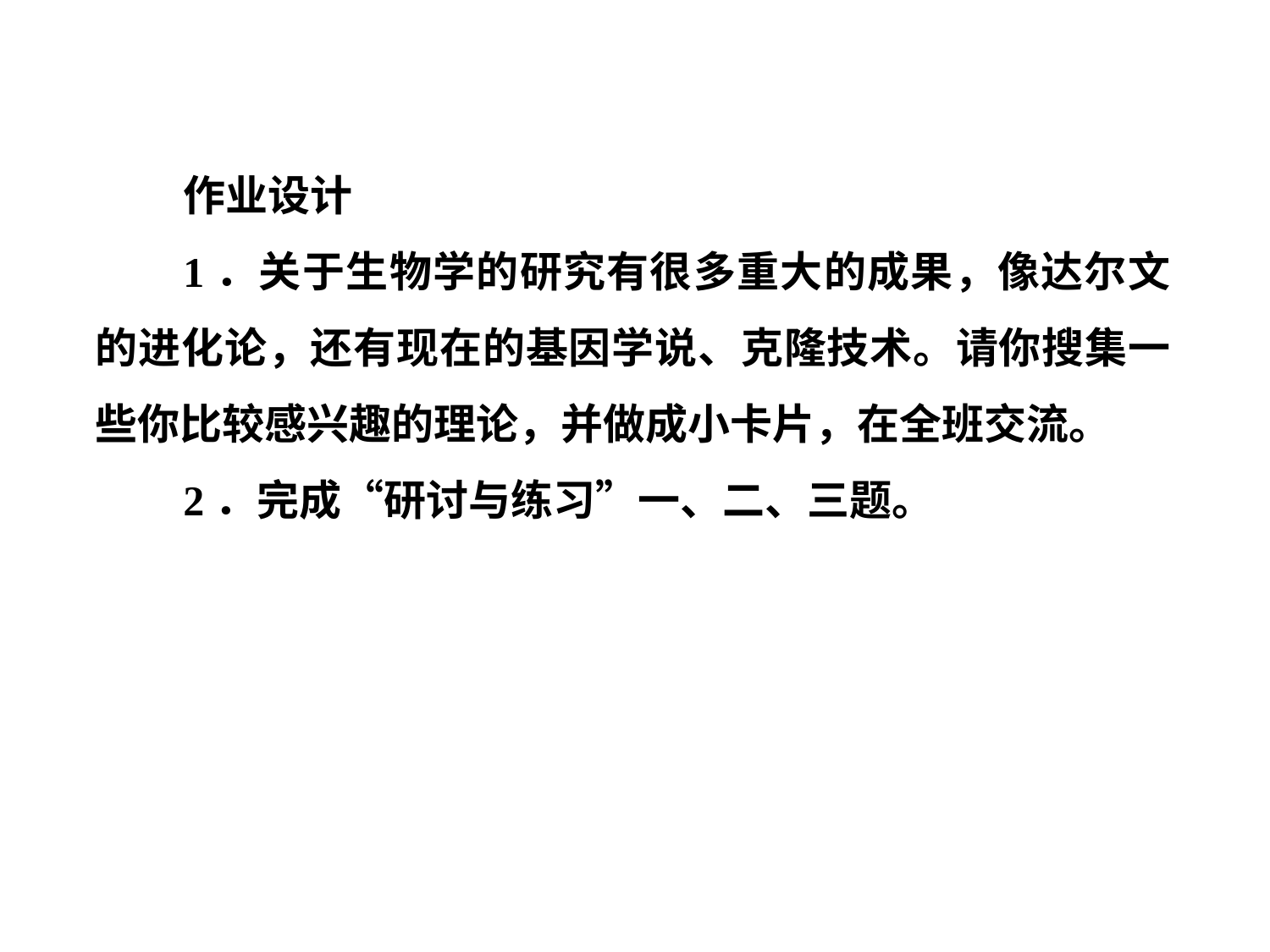

作业设计
1．关于生物学的研究有很多重大的成果，像达尔文的进化论，还有现在的基因学说、克隆技术。请你搜集一些你比较感兴趣的理论，并做成小卡片，在全班交流。
2．完成“研讨与练习”一、二、三题。